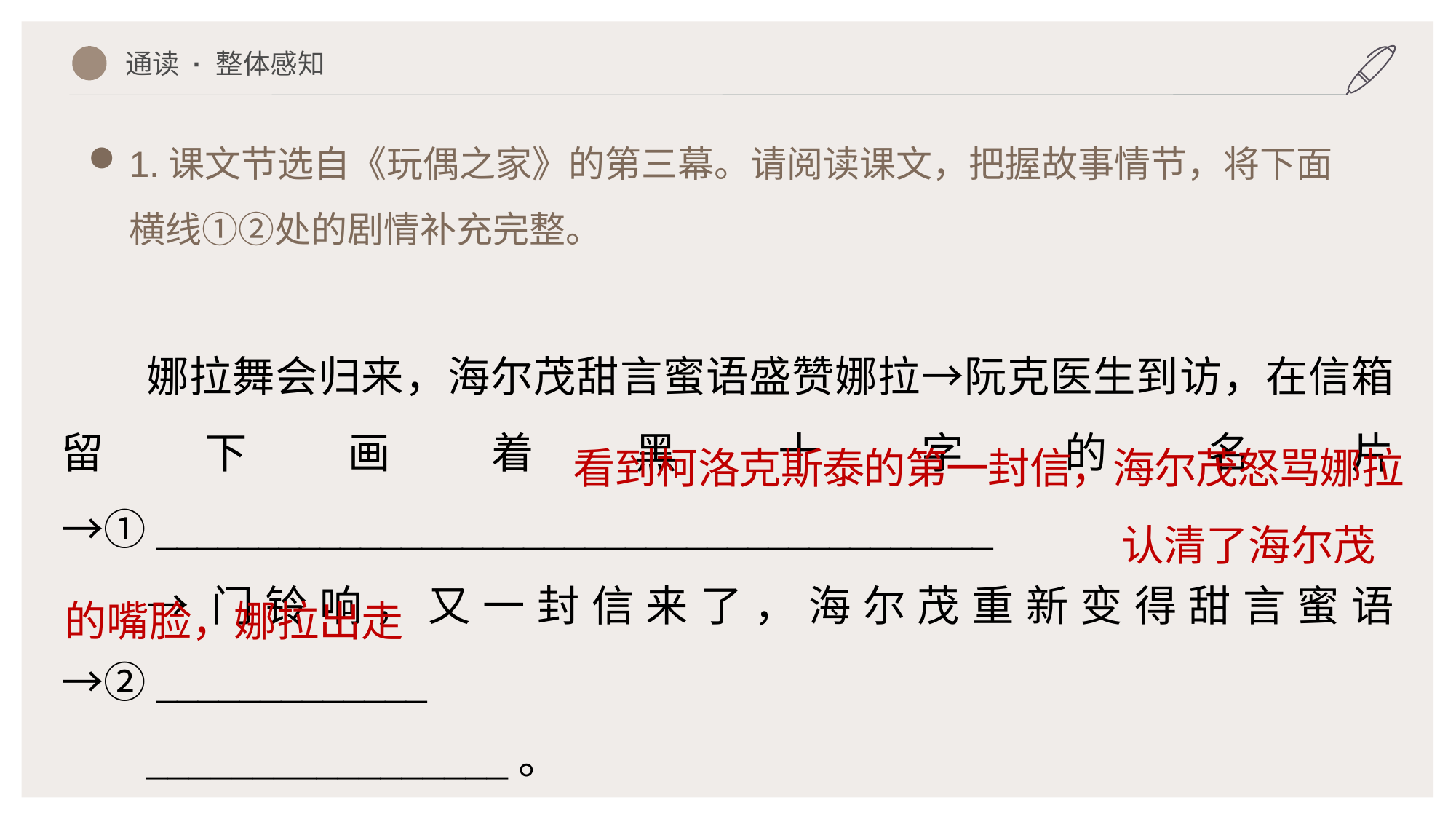

1.课文节选自《玩偶之家》的第三幕。请阅读课文，把握故事情节，将下面横线①②处的剧情补充完整。

通读 · 整体感知

娜拉舞会归来，海尔茂甜言蜜语盛赞娜拉→阮克医生到访，在信箱留下画着黑十字的名片→①_________________________________________
→门铃响，又一封信来了，海尔茂重新变得甜言蜜语→②_____________
_________________。
看到柯洛克斯泰的第一封信，海尔茂怒骂娜拉
认清了海尔茂
的嘴脸，娜拉出走